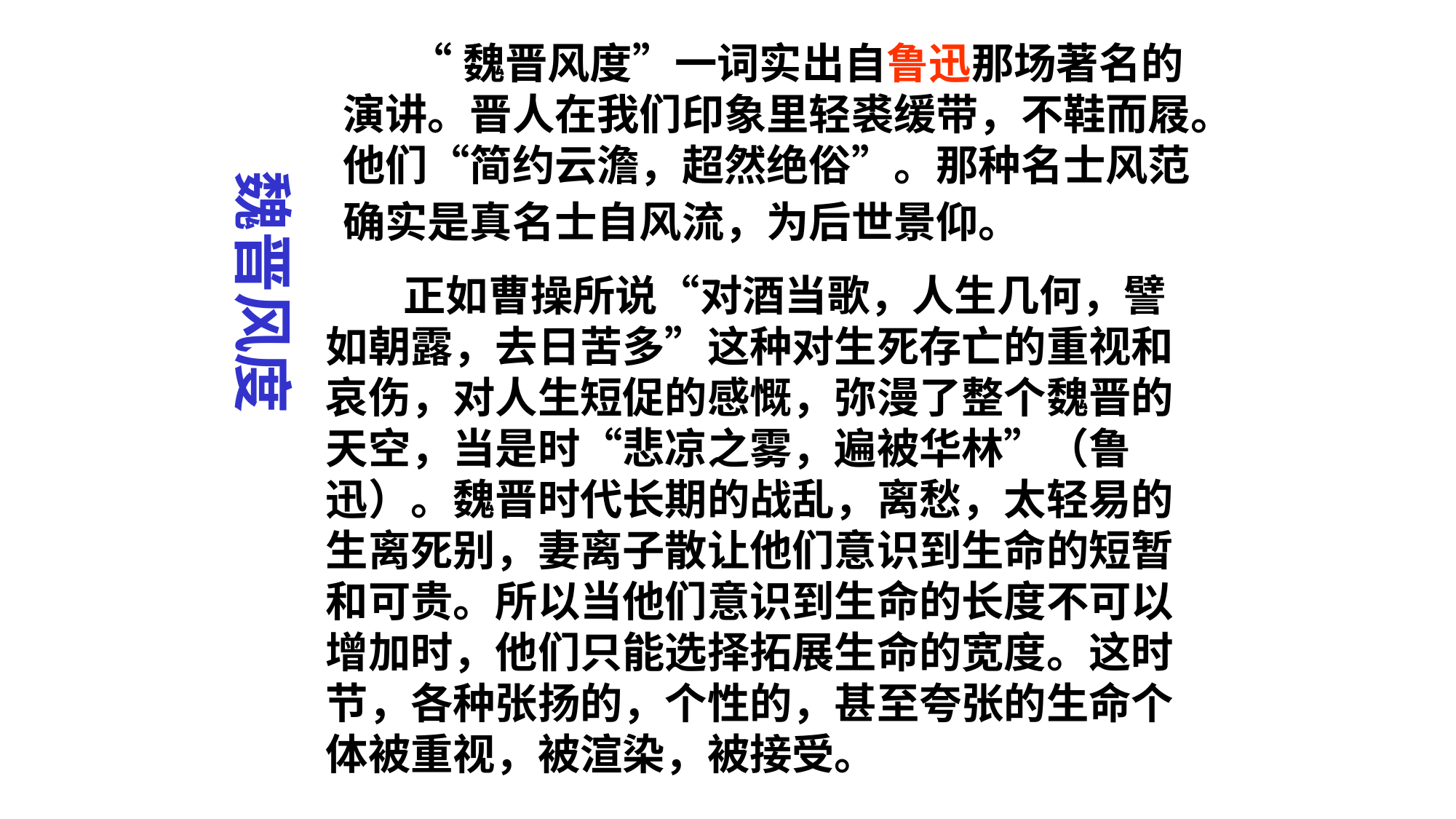

“魏晋风度”一词实出自鲁迅那场著名的演讲。晋人在我们印象里轻裘缓带，不鞋而屐。他们“简约云澹，超然绝俗”。那种名士风范确实是真名士自风流，为后世景仰。
魏晋风度
       正如曹操所说“对酒当歌，人生几何，譬如朝露，去日苦多”这种对生死存亡的重视和哀伤，对人生短促的感慨，弥漫了整个魏晋的天空，当是时“悲凉之雾，遍被华林”（鲁迅）。魏晋时代长期的战乱，离愁，太轻易的生离死别，妻离子散让他们意识到生命的短暂和可贵。所以当他们意识到生命的长度不可以增加时，他们只能选择拓展生命的宽度。这时节，各种张扬的，个性的，甚至夸张的生命个体被重视，被渲染，被接受。